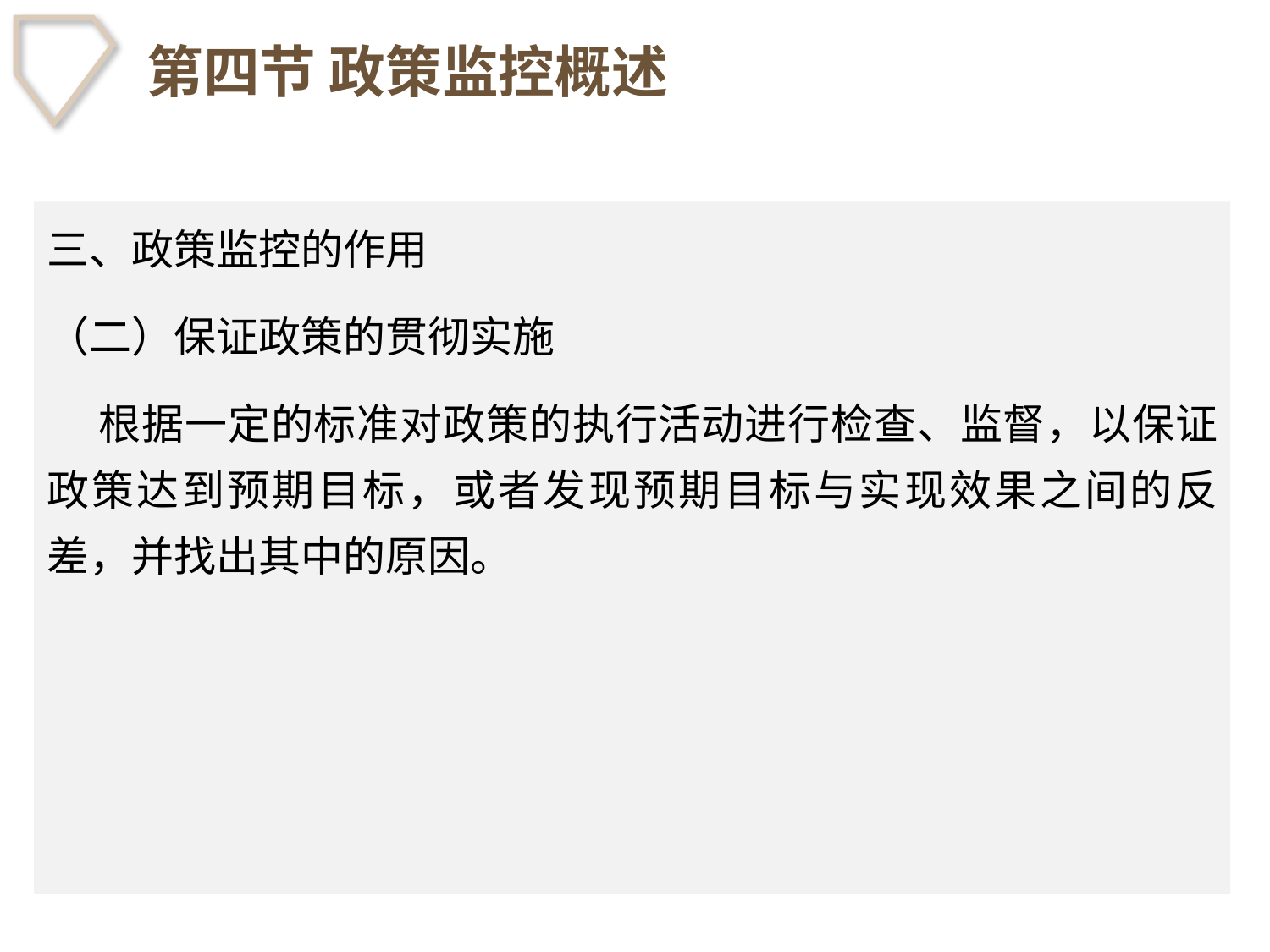

# 第四节 政策监控概述
三、政策监控的作用
（二）保证政策的贯彻实施
    根据一定的标准对政策的执行活动进行检查、监督，以保证政策达到预期目标，或者发现预期目标与实现效果之间的反差，并找出其中的原因。